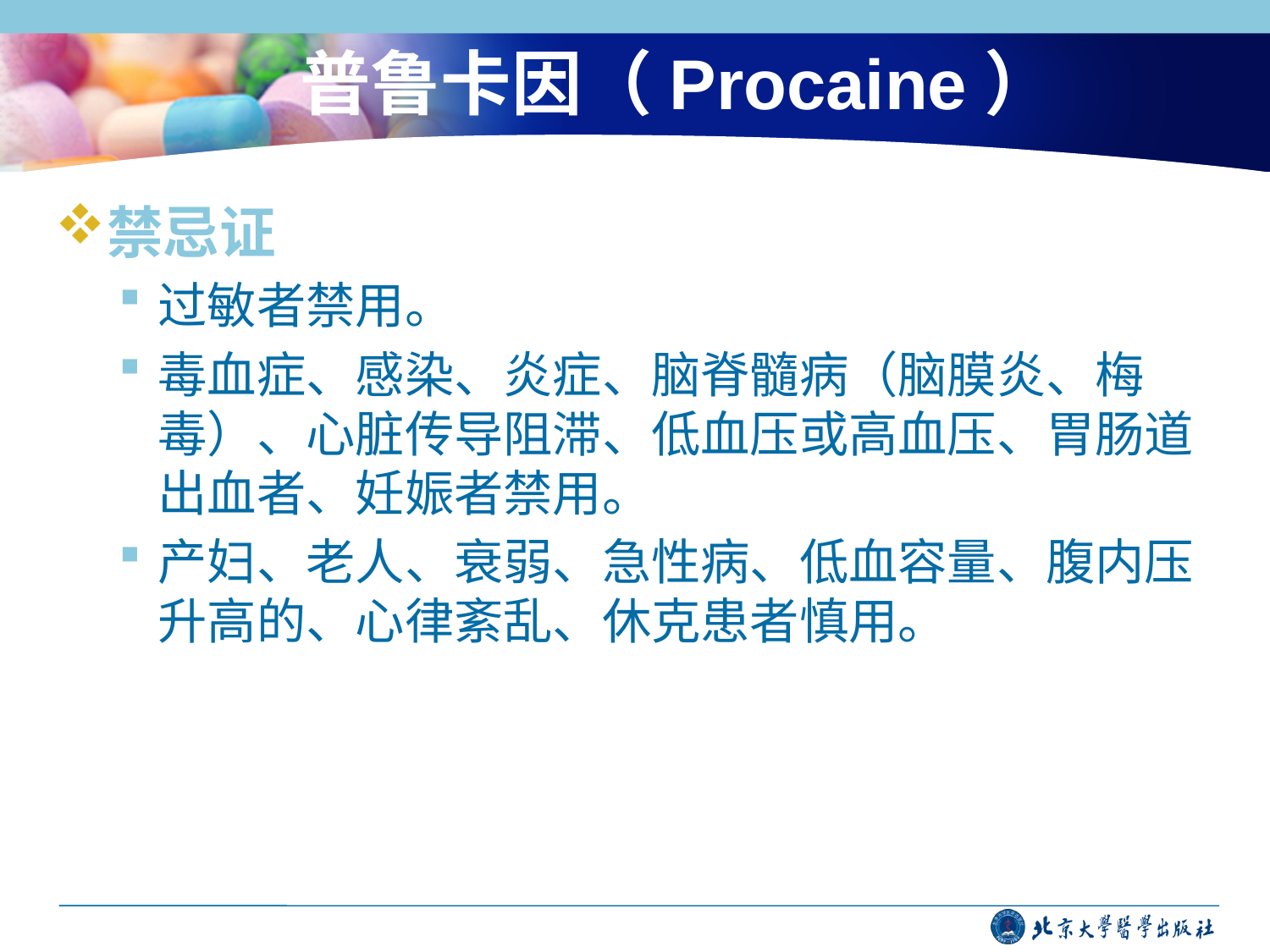

# 普鲁卡因（Procaine）
禁忌证
过敏者禁用。
毒血症、感染、炎症、脑脊髓病（脑膜炎、梅毒）、心脏传导阻滞、低血压或高血压、胃肠道出血者、妊娠者禁用。
产妇、老人、衰弱、急性病、低血容量、腹内压升高的、心律紊乱、休克患者慎用。